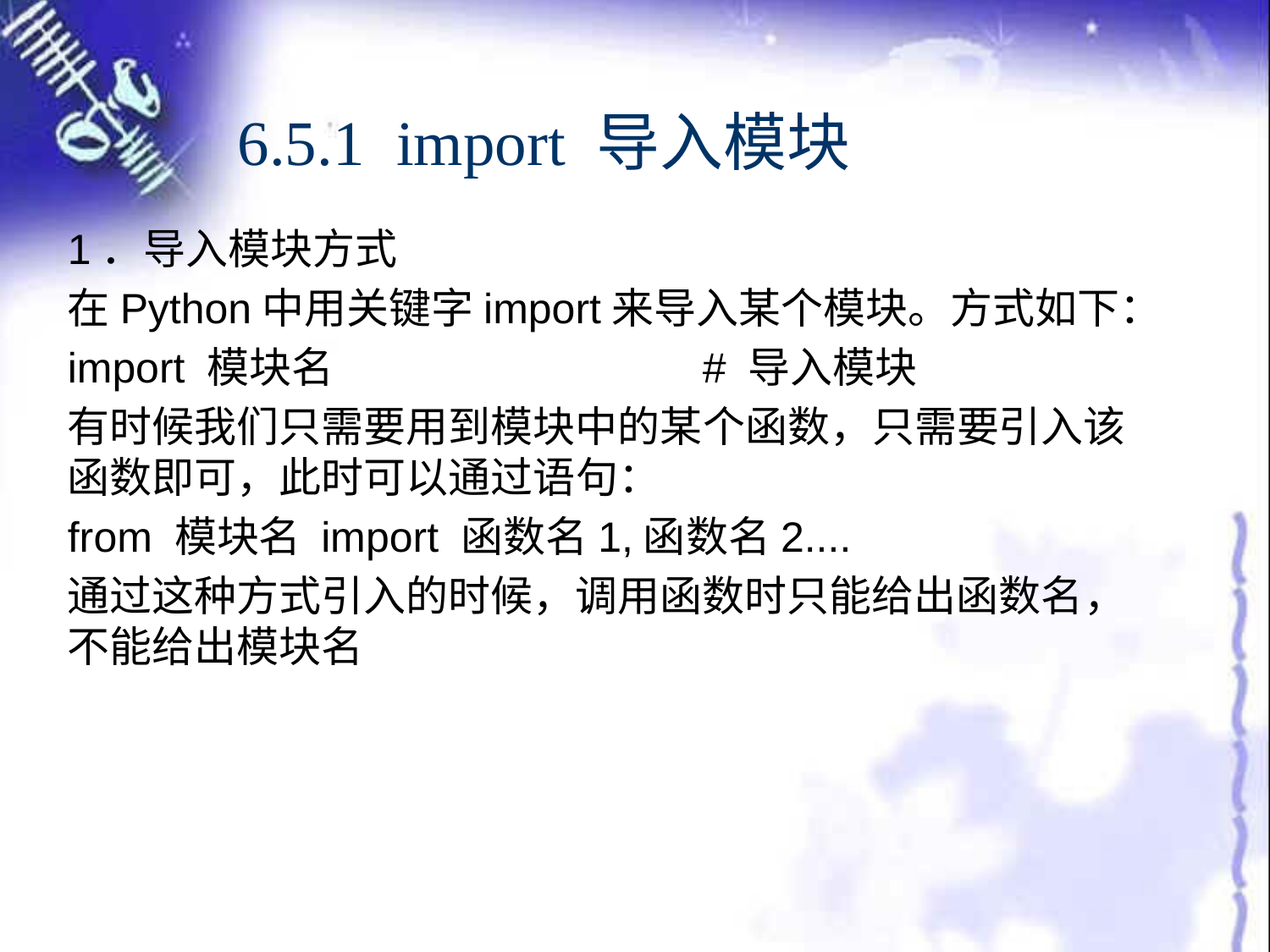

# 6.5.1  import 导入模块
1．导入模块方式
在Python中用关键字import来导入某个模块。方式如下：
import 模块名			# 导入模块
有时候我们只需要用到模块中的某个函数，只需要引入该函数即可，此时可以通过语句：
from 模块名 import 函数名1,函数名2....
通过这种方式引入的时候，调用函数时只能给出函数名，不能给出模块名